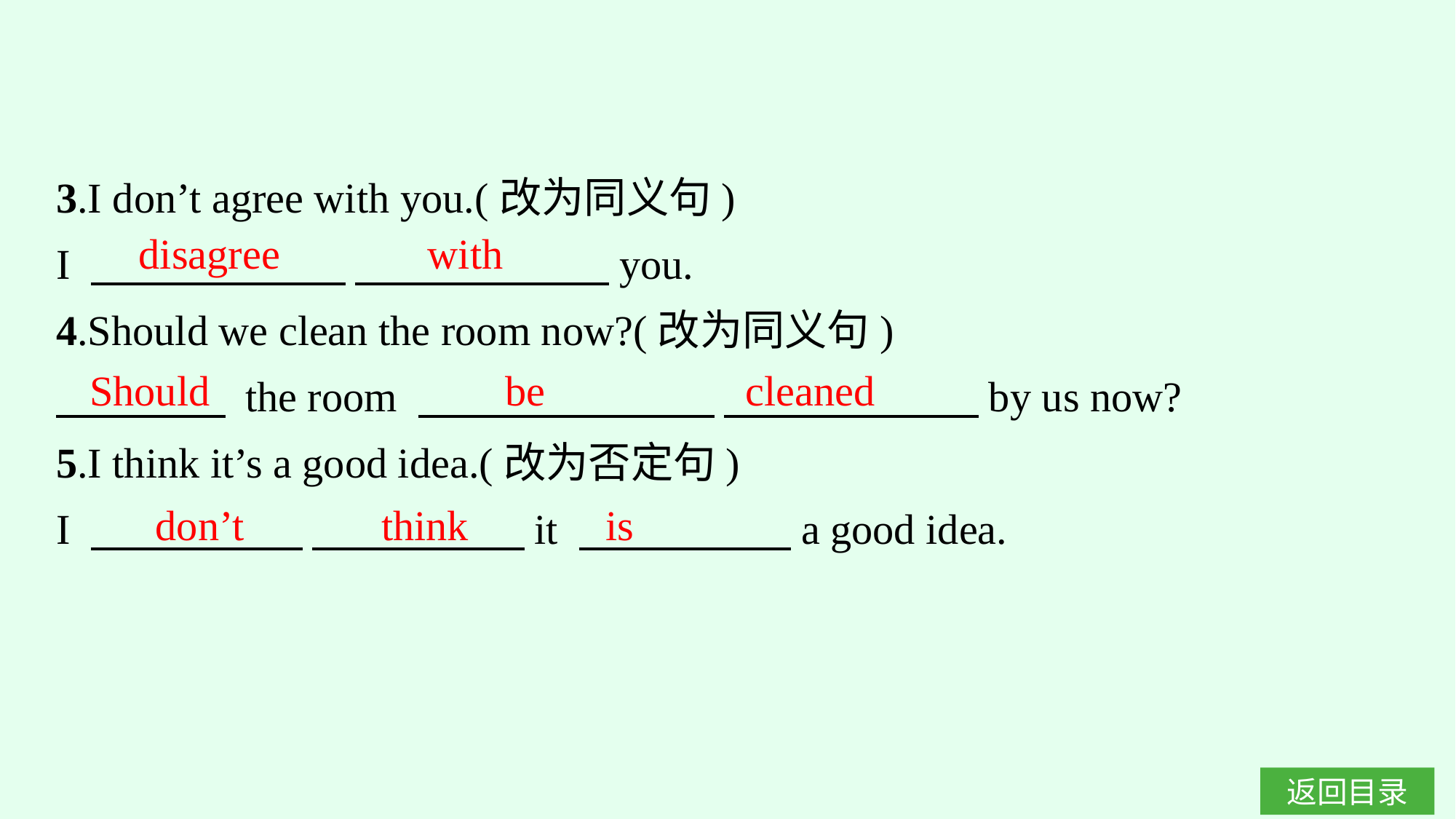

3.I don’t agree with you.(改为同义句)
I 　　　　　　 　　　　　　you.
4.Should we clean the room now?(改为同义句)
　　　　 the room 　　　　　　　 　　　　　　by us now?
5.I think it’s a good idea.(改为否定句)
I 　　　　　 　　　　　it 　　　　　a good idea.
disagree              with
Should                            be                   cleaned
don’t             think             is